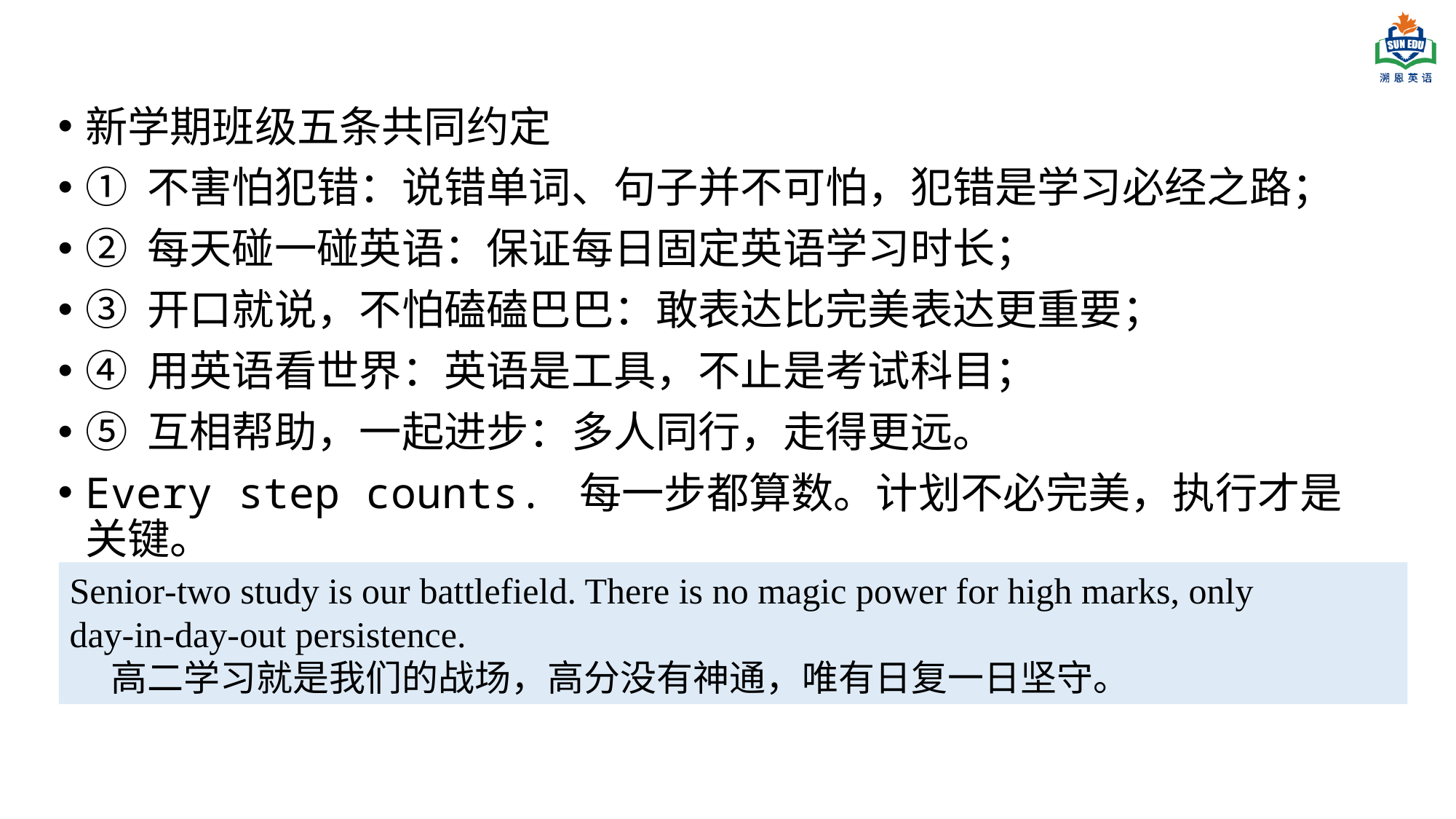

新学期班级五条共同约定
① 不害怕犯错：说错单词、句子并不可怕，犯错是学习必经之路；
② 每天碰一碰英语：保证每日固定英语学习时长；
③ 开口就说，不怕磕磕巴巴：敢表达比完美表达更重要；
④ 用英语看世界：英语是工具，不止是考试科目；
⑤ 互相帮助，一起进步：多人同行，走得更远。
Every step counts. 每一步都算数。计划不必完美，执行才是关键。

Senior‑two study is our battlefield. There is no magic power for high marks, only day‑in‑day‑out persistence.
    高二学习就是我们的战场，高分没有神通，唯有日复一日坚守。